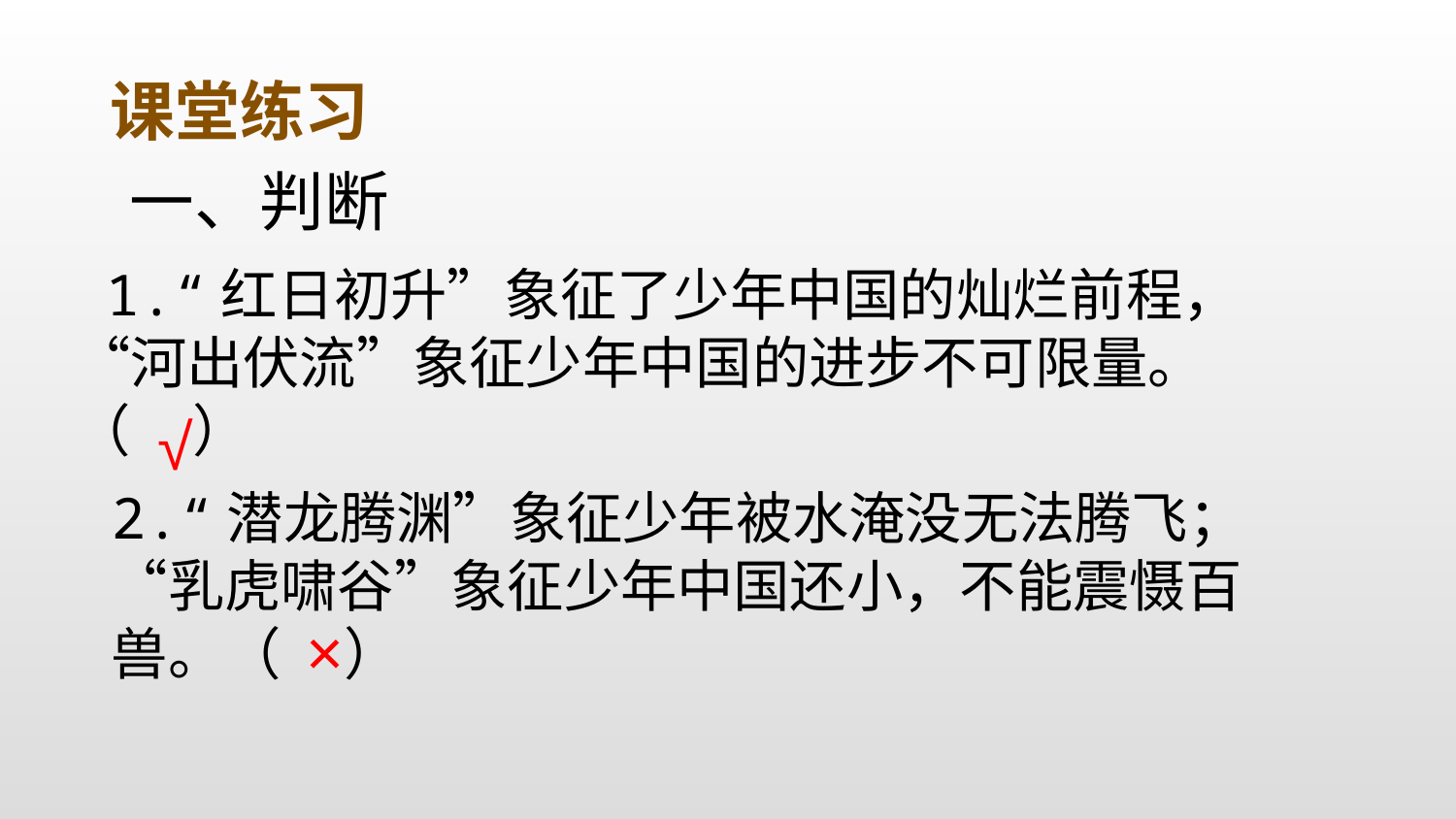

课堂练习
一、判断
1.“红日初升”象征了少年中国的灿烂前程，“河出伏流”象征少年中国的进步不可限量。（     ）

√
2.“潜龙腾渊”象征少年被水淹没无法腾飞；“乳虎啸谷”象征少年中国还小，不能震慑百兽。（     ）
×